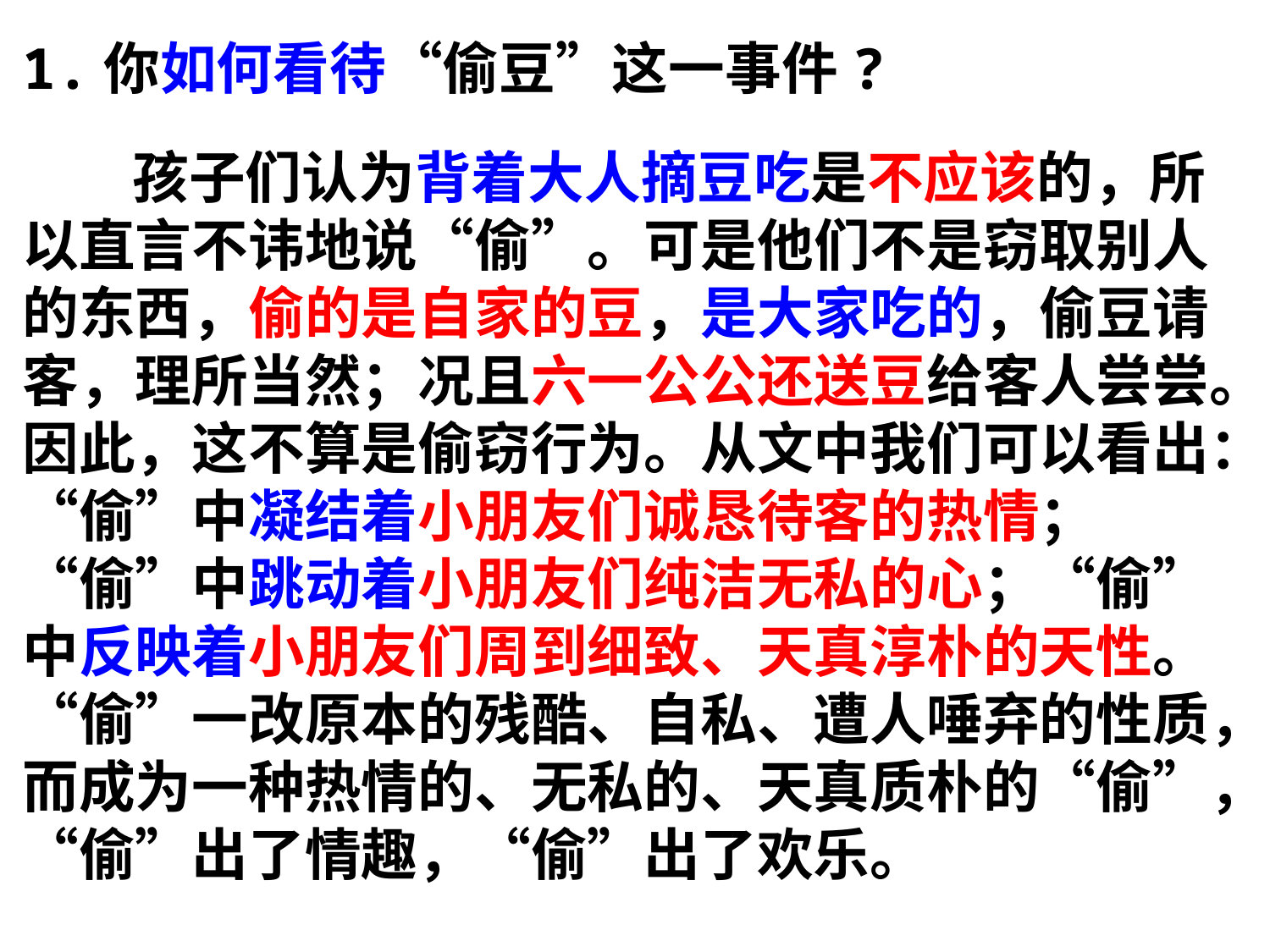

1.你如何看待“偷豆”这一事件?
孩子们认为背着大人摘豆吃是不应该的，所以直言不讳地说“偷”。可是他们不是窃取别人的东西，偷的是自家的豆，是大家吃的，偷豆请客，理所当然；况且六一公公还送豆给客人尝尝。因此，这不算是偷窃行为。从文中我们可以看出：“偷”中凝结着小朋友们诚恳待客的热情；“偷”中跳动着小朋友们纯洁无私的心；“偷”中反映着小朋友们周到细致、天真淳朴的天性。“偷”一改原本的残酷、自私、遭人唾弃的性质，而成为一种热情的、无私的、天真质朴的“偷”，“偷”出了情趣，“偷”出了欢乐。